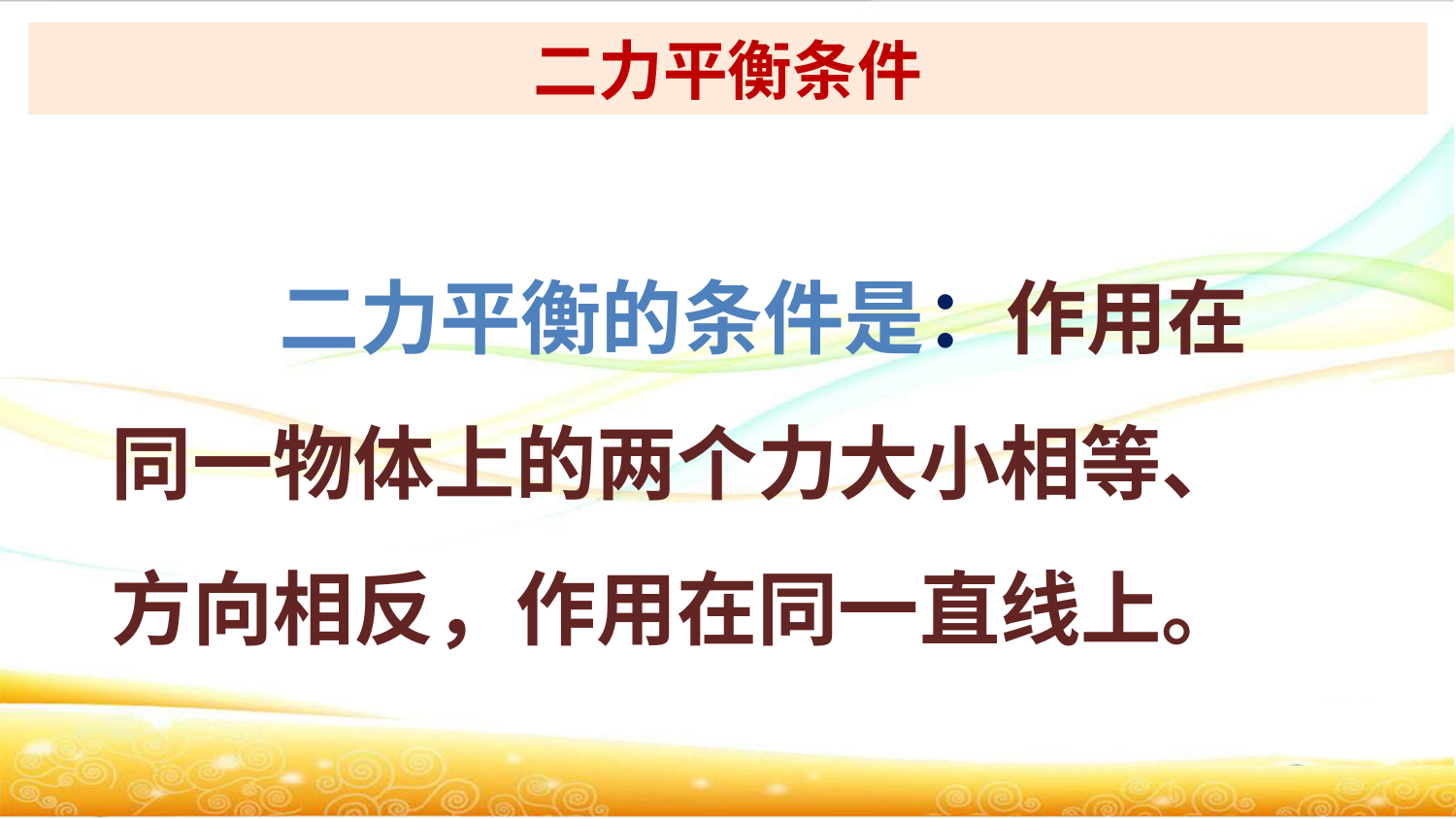

二力平衡条件
        二力平衡的条件是：作用在同一物体上的两个力大小相等、方向相反，作用在同一直线上。